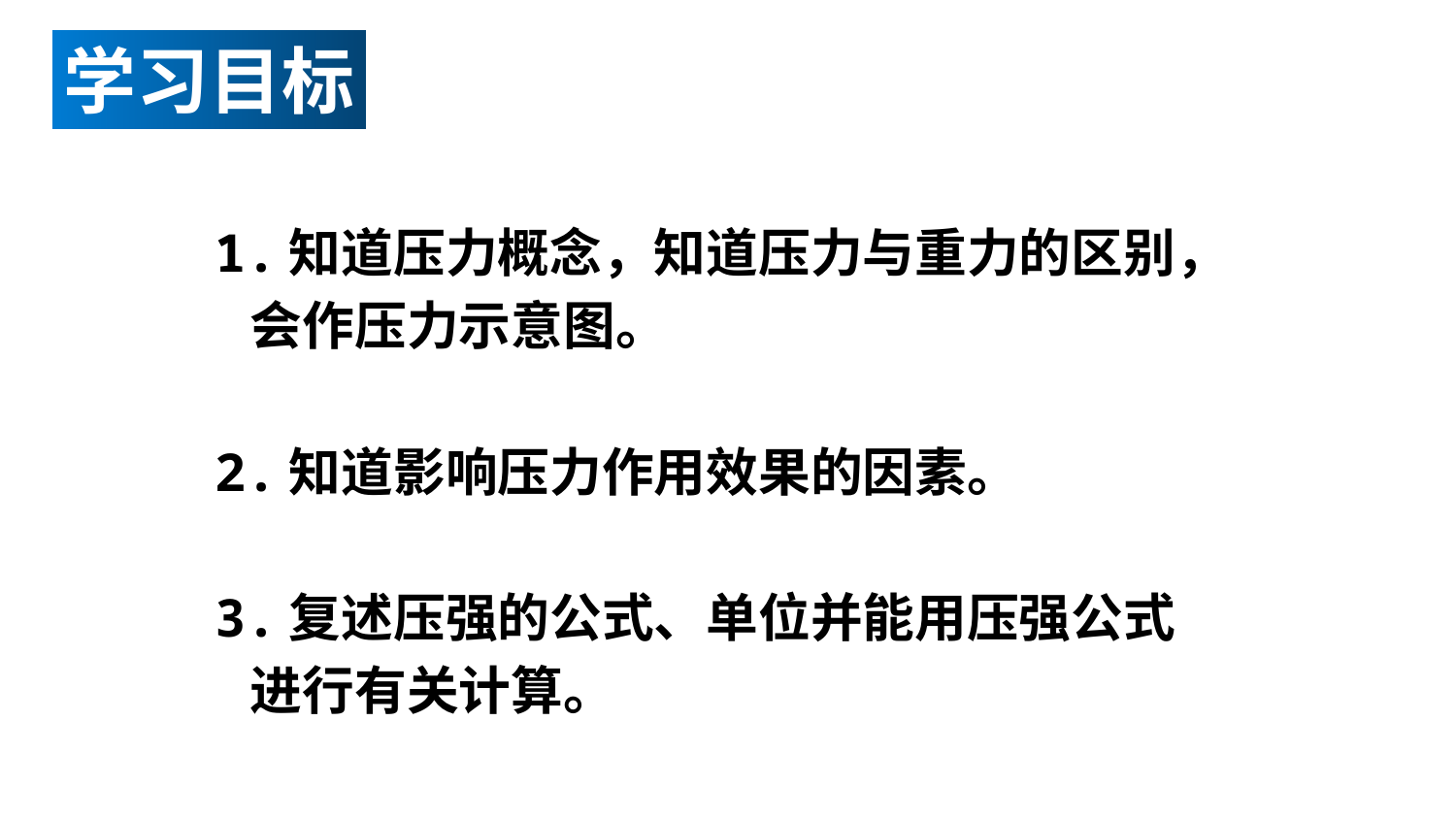

学习目标
1.知道压力概念，知道压力与重力的区别，
  会作压力示意图。

2.知道影响压力作用效果的因素。

3.复述压强的公式、单位并能用压强公式
  进行有关计算。